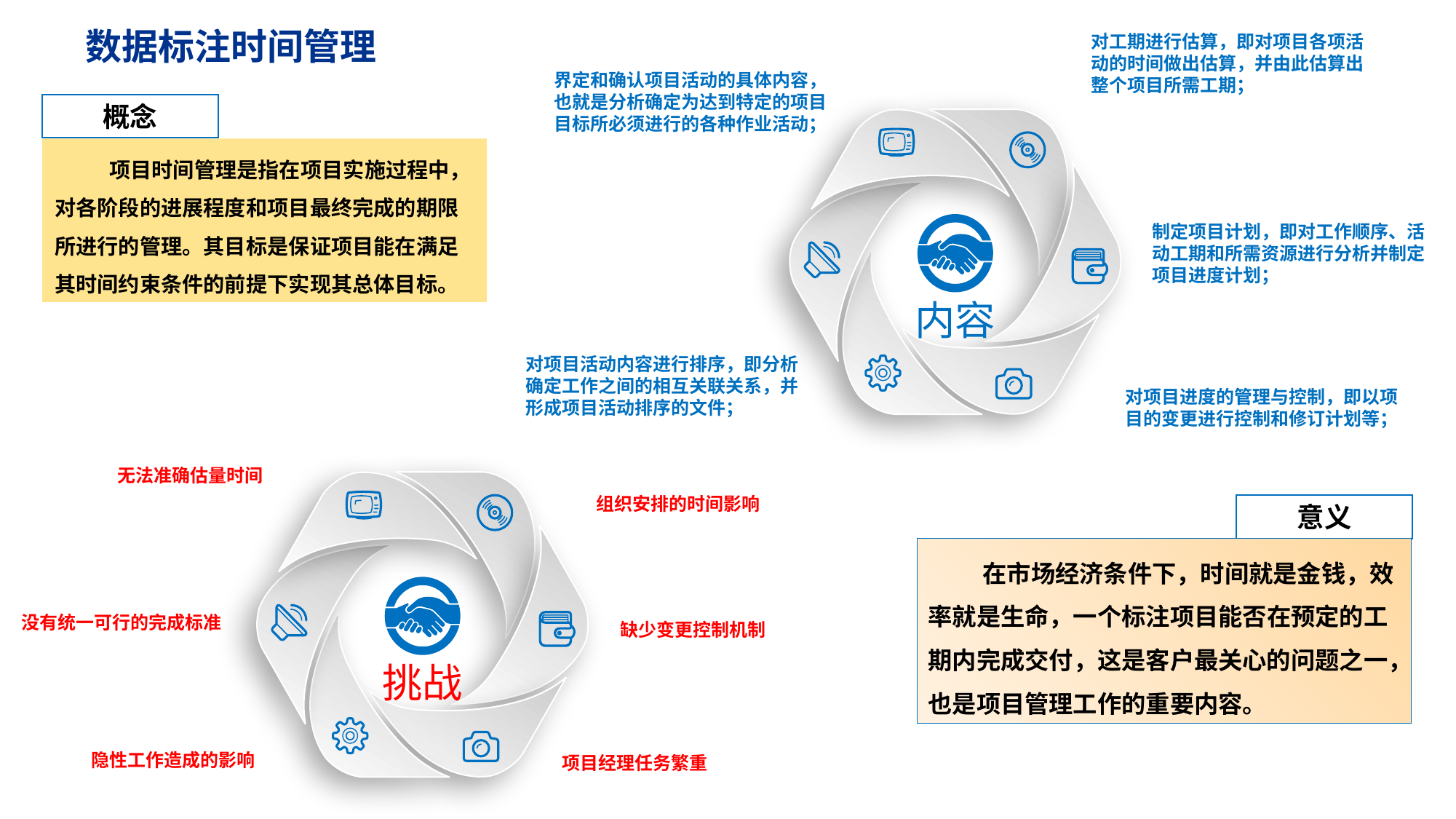

数据标注时间管理
对工期进行估算，即对项目各项活动的时间做出估算，并由此估算出整个项目所需工期；
界定和确认项目活动的具体内容，也就是分析确定为达到特定的项目目标所必须进行的各种作业活动；
概念

内容

项目时间管理是指在项目实施过程中，对各阶段的进展程度和项目最终完成的期限所进行的管理。其目标是保证项目能在满足其时间约束条件的前提下实现其总体目标。
制定项目计划，即对工作顺序、活动工期和所需资源进行分析并制定项目进度计划；
对项目活动内容进行排序，即分析确定工作之间的相互关联关系，并形成项目活动排序的文件；
对项目进度的管理与控制，即以项目的变更进行控制和修订计划等；
无法准确估量时间

挑战

组织安排的时间影响
意义
在市场经济条件下，时间就是金钱，效率就是生命，一个标注项目能否在预定的工期内完成交付，这是客户最关心的问题之一，也是项目管理工作的重要内容。
没有统一可行的完成标准
缺少变更控制机制
隐性工作造成的影响
项目经理任务繁重